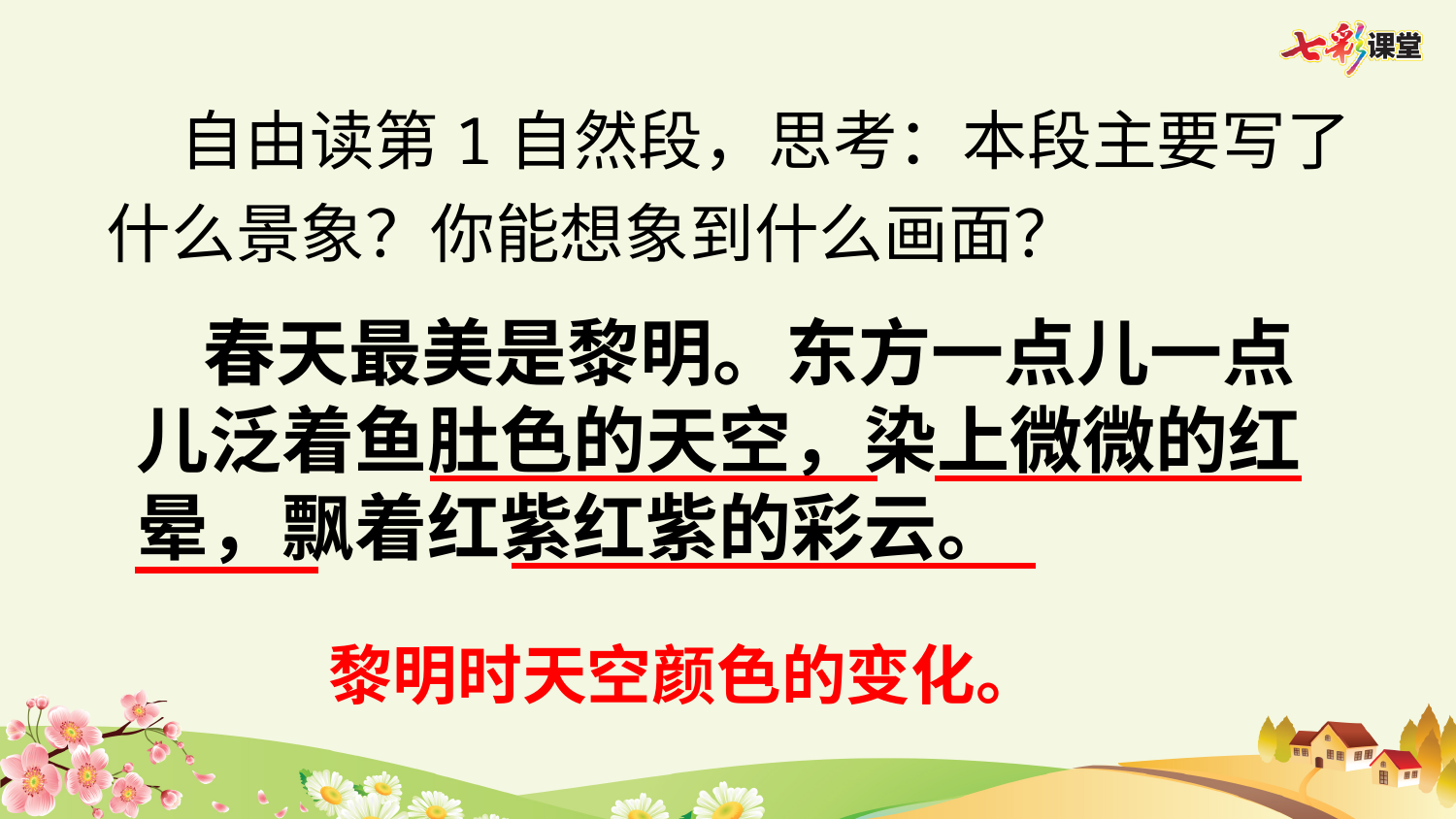

自由读第1自然段，思考：本段主要写了什么景象？你能想象到什么画面？
     春天最美是黎明。东方一点儿一点儿泛着鱼肚色的天空，染上微微的红晕，飘着红紫红紫的彩云。
黎明时天空颜色的变化。